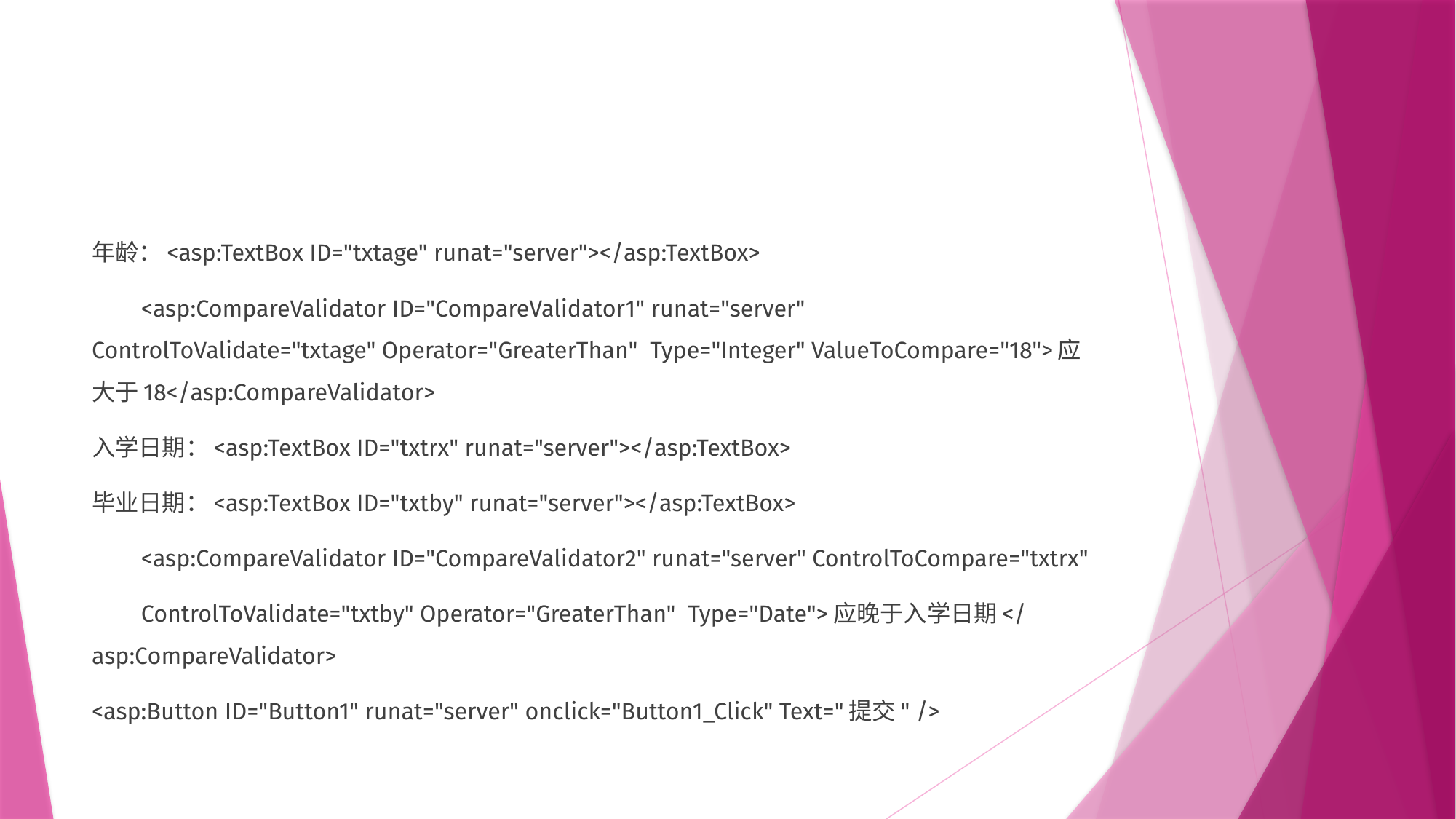

#
年龄：<asp:TextBox ID="txtage" runat="server"></asp:TextBox>
        <asp:CompareValidator ID="CompareValidator1" runat="server"   ControlToValidate="txtage" Operator="GreaterThan"  Type="Integer" ValueToCompare="18">应大于18</asp:CompareValidator>
入学日期：<asp:TextBox ID="txtrx" runat="server"></asp:TextBox>
毕业日期：<asp:TextBox ID="txtby" runat="server"></asp:TextBox>
        <asp:CompareValidator ID="CompareValidator2" runat="server" ControlToCompare="txtrx"
        ControlToValidate="txtby" Operator="GreaterThan"  Type="Date">应晚于入学日期</asp:CompareValidator>
<asp:Button ID="Button1" runat="server" onclick="Button1_Click" Text="提交" />